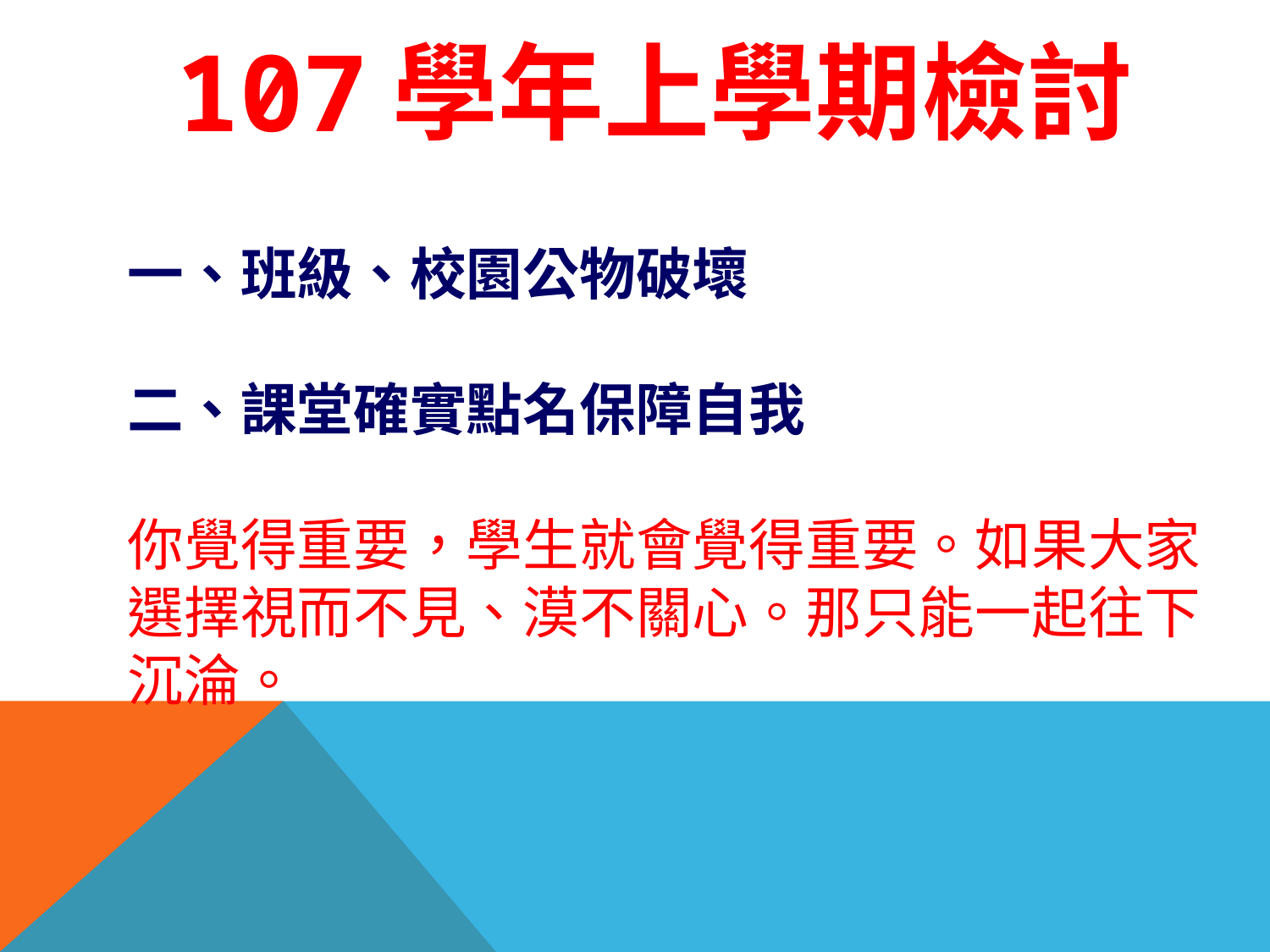

107學年上學期檢討

一、班級、校園公物破壞

二、課堂確實點名保障自我

你覺得重要，學生就會覺得重要。如果大家選擇視而不見、漠不關心。那只能一起往下沉淪。